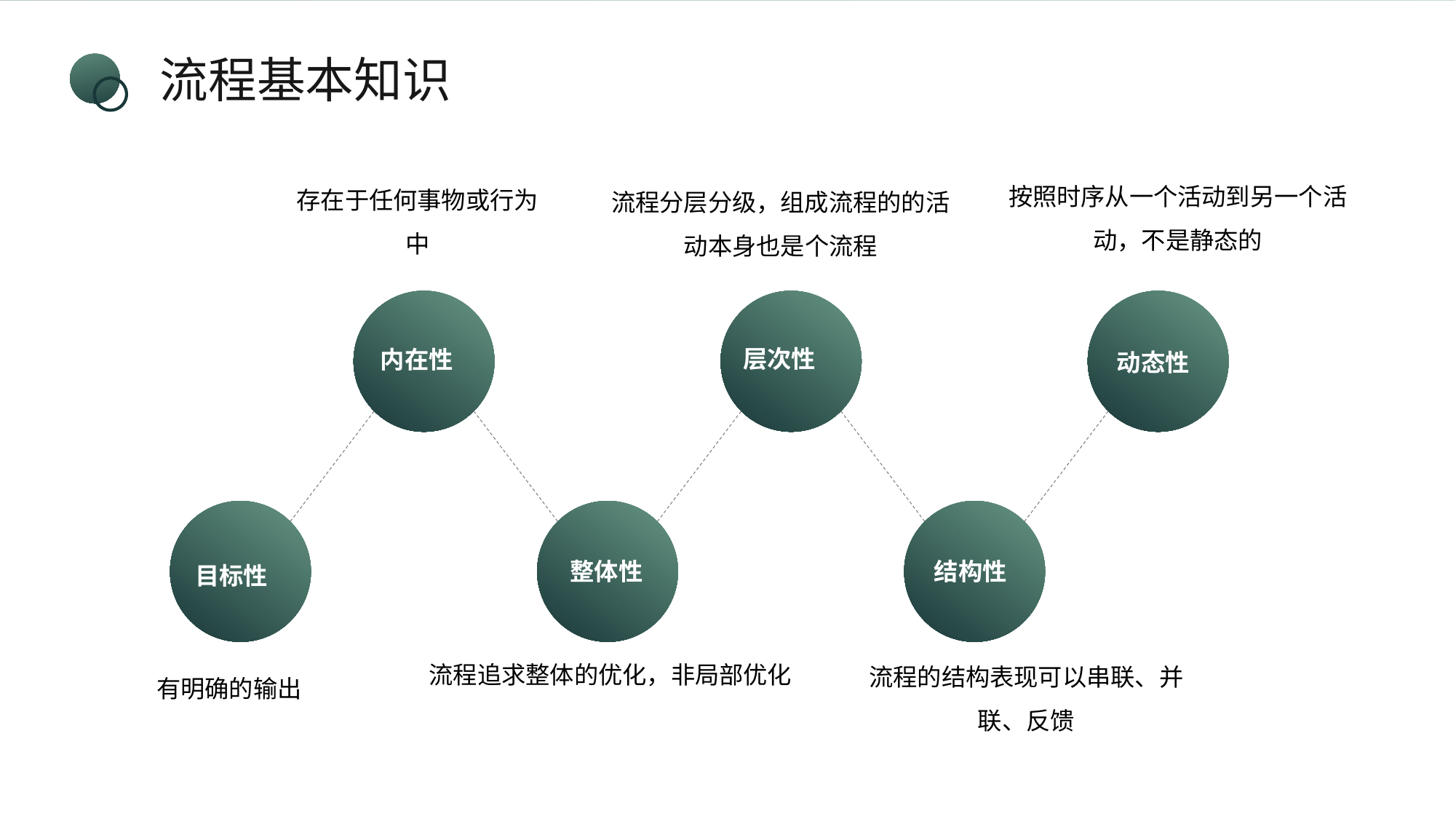

流程基本知识

按照时序从一个活动到另一个活动，不是静态的
存在于任何事物或行为中
流程分层分级，组成流程的的活动本身也是个流程

层次性
内在性
动态性

整体性
结构性
目标性
流程追求整体的优化，非局部优化
流程的结构表现可以串联、并联、反馈
有明确的输出